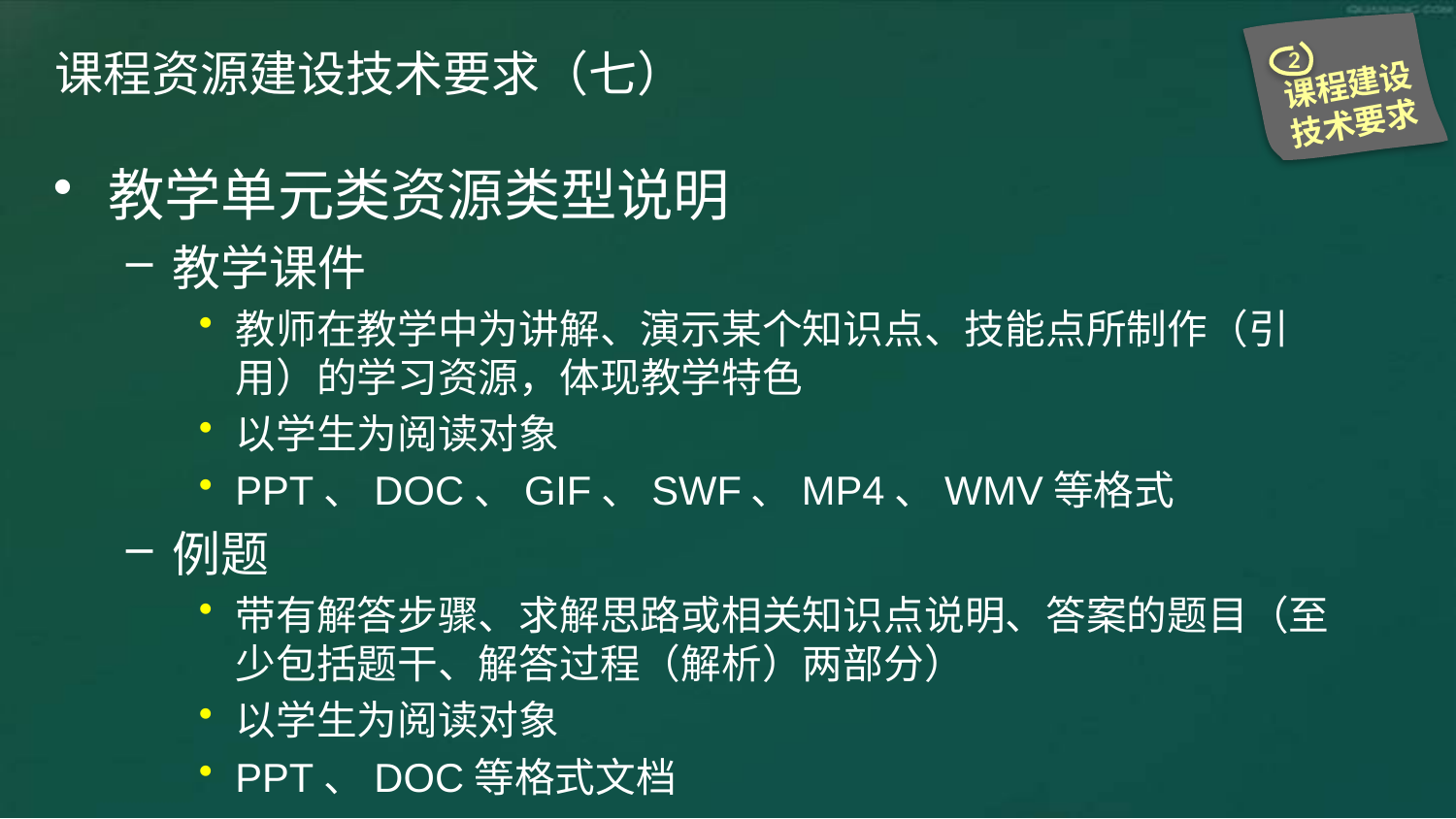

2

课程建设技术要求
# 课程资源建设技术要求（七）
教学单元类资源类型说明
教学课件
教师在教学中为讲解、演示某个知识点、技能点所制作（引用）的学习资源，体现教学特色
以学生为阅读对象
PPT、DOC、GIF、SWF、MP4、WMV等格式
例题
带有解答步骤、求解思路或相关知识点说明、答案的题目（至少包括题干、解答过程（解析）两部分）
以学生为阅读对象
PPT、DOC等格式文档